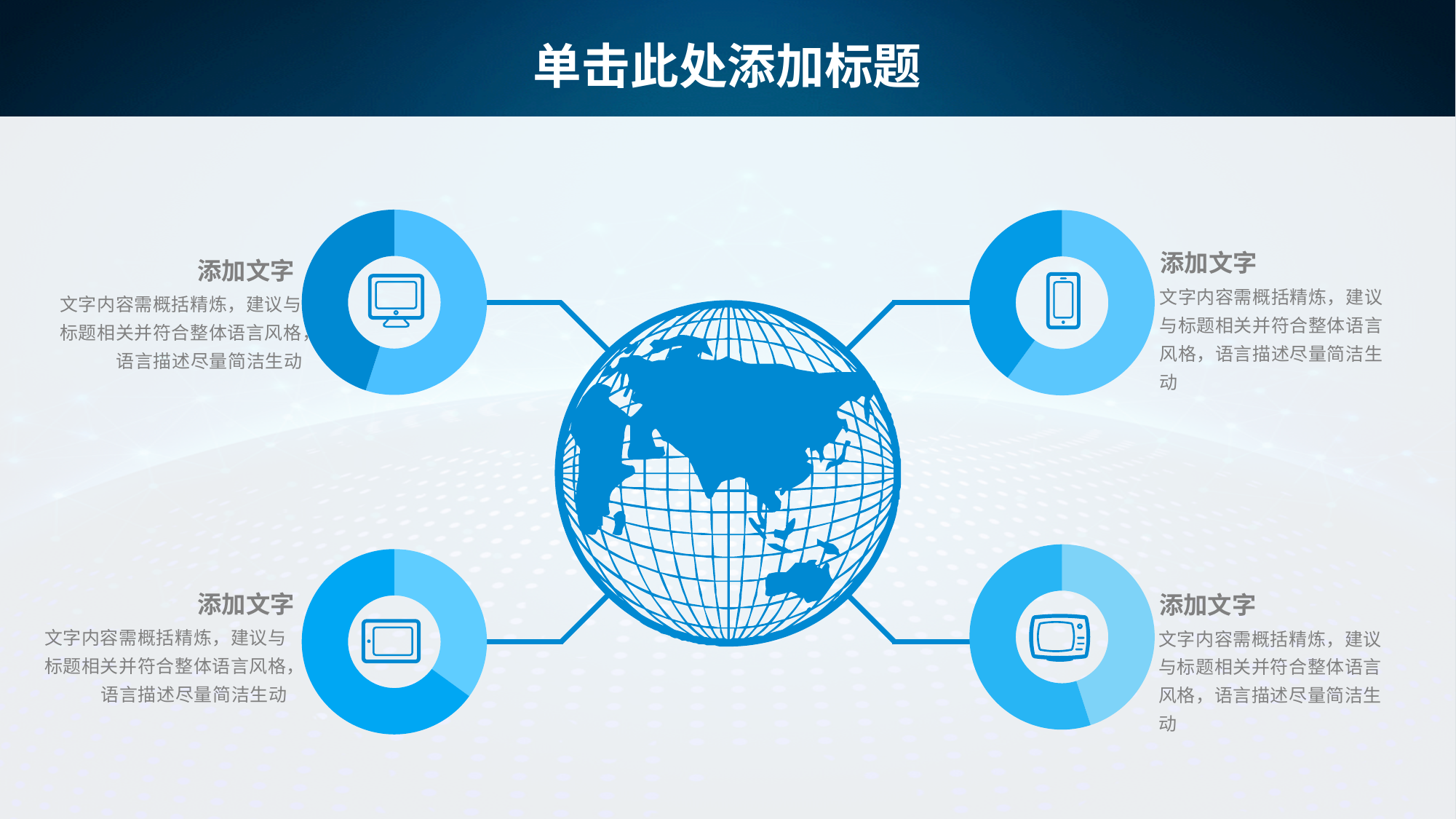

# 单击此处添加标题

### Chart

| Category | Percent |
|---|---|
| Female | 0.55 |
| Male | 0.45 |

### Chart

| Category | Percent |
|---|---|
| Female | 0.6 |
| Male | 0.4 |
添加文字
添加文字

文字内容需概括精炼，建议与标题相关并符合整体语言风格，语言描述尽量简洁生动

文字内容需概括精炼，建议与标题相关并符合整体语言风格，语言描述尽量简洁生动

### Chart

| Category | Percent |
|---|---|
| Female | 0.45 |
| Male | 0.55 |

### Chart

| Category | Percent |
|---|---|
| Female | 0.35 |
| Male | 0.65 |
添加文字
添加文字

文字内容需概括精炼，建议与标题相关并符合整体语言风格，语言描述尽量简洁生动
文字内容需概括精炼，建议与标题相关并符合整体语言风格，语言描述尽量简洁生动